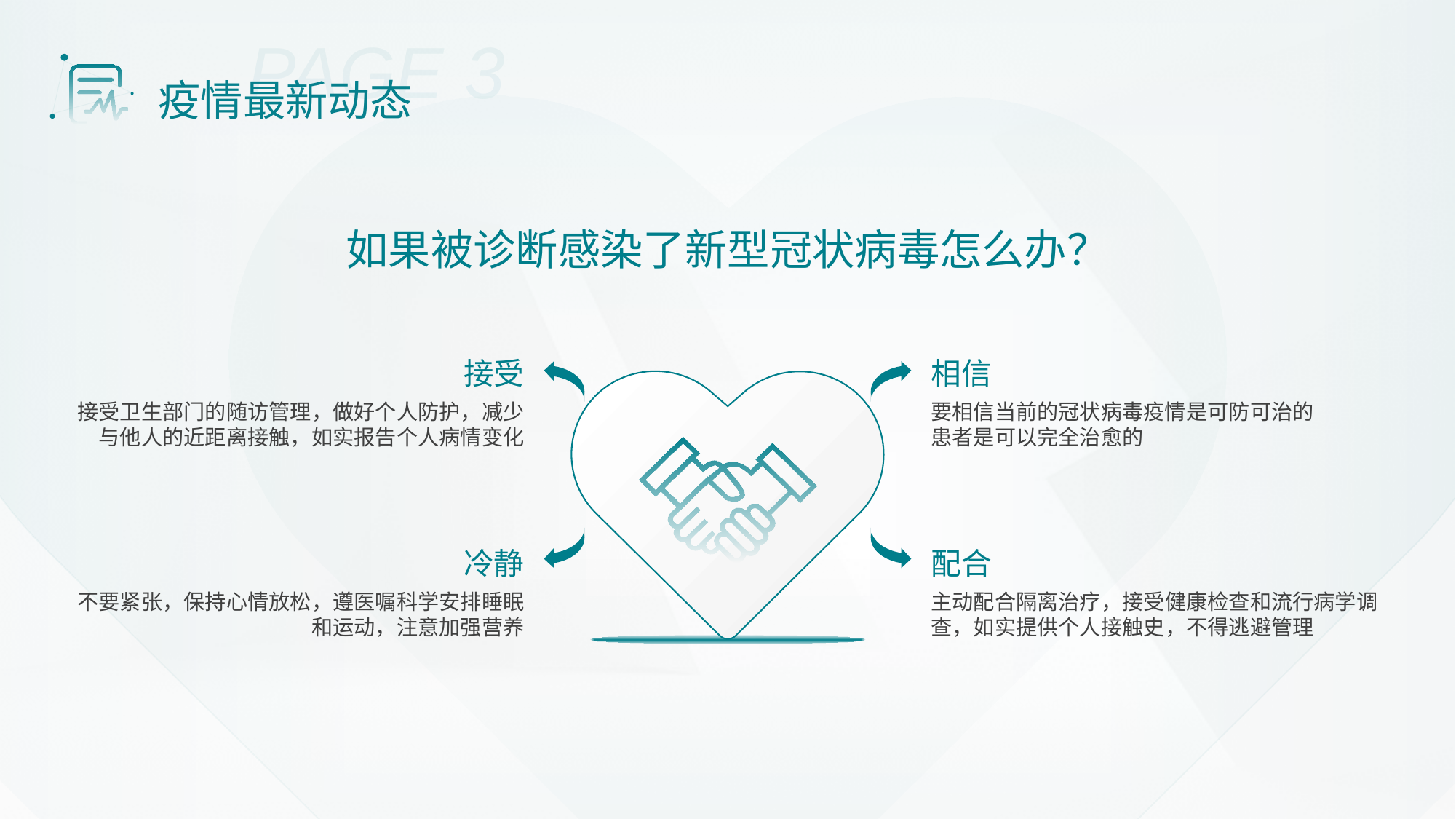

PAGE 3

疫情最新动态

如果被诊断感染了新型冠状病毒怎么办？
接受
相信

接受卫生部门的随访管理，做好个人防护，减少与他人的近距离接触，如实报告个人病情变化
要相信当前的冠状病毒疫情是可防可治的
患者是可以完全治愈的

冷静
配合
不要紧张，保持心情放松，遵医嘱科学安排睡眠和运动，注意加强营养
主动配合隔离治疗，接受健康检查和流行病学调查，如实提供个人接触史，不得逃避管理